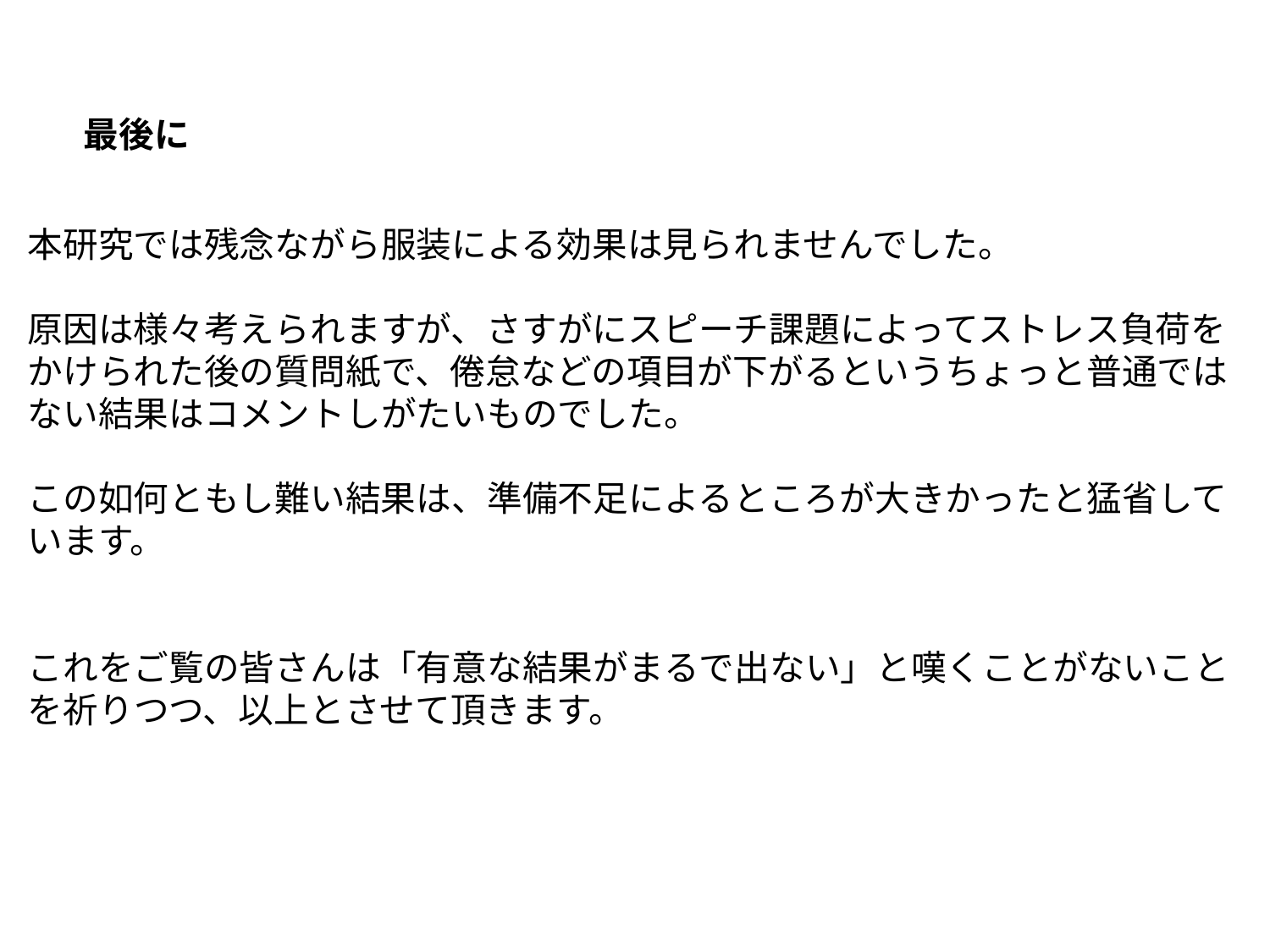

最後に
本研究では残念ながら服装による効果は見られませんでした。

原因は様々考えられますが、さすがにスピーチ課題によってストレス負荷をかけられた後の質問紙で、倦怠などの項目が下がるというちょっと普通ではない結果はコメントしがたいものでした。

この如何ともし難い結果は、準備不足によるところが大きかったと猛省しています。

これをご覧の皆さんは「有意な結果がまるで出ない」と嘆くことがないことを祈りつつ、以上とさせて頂きます。